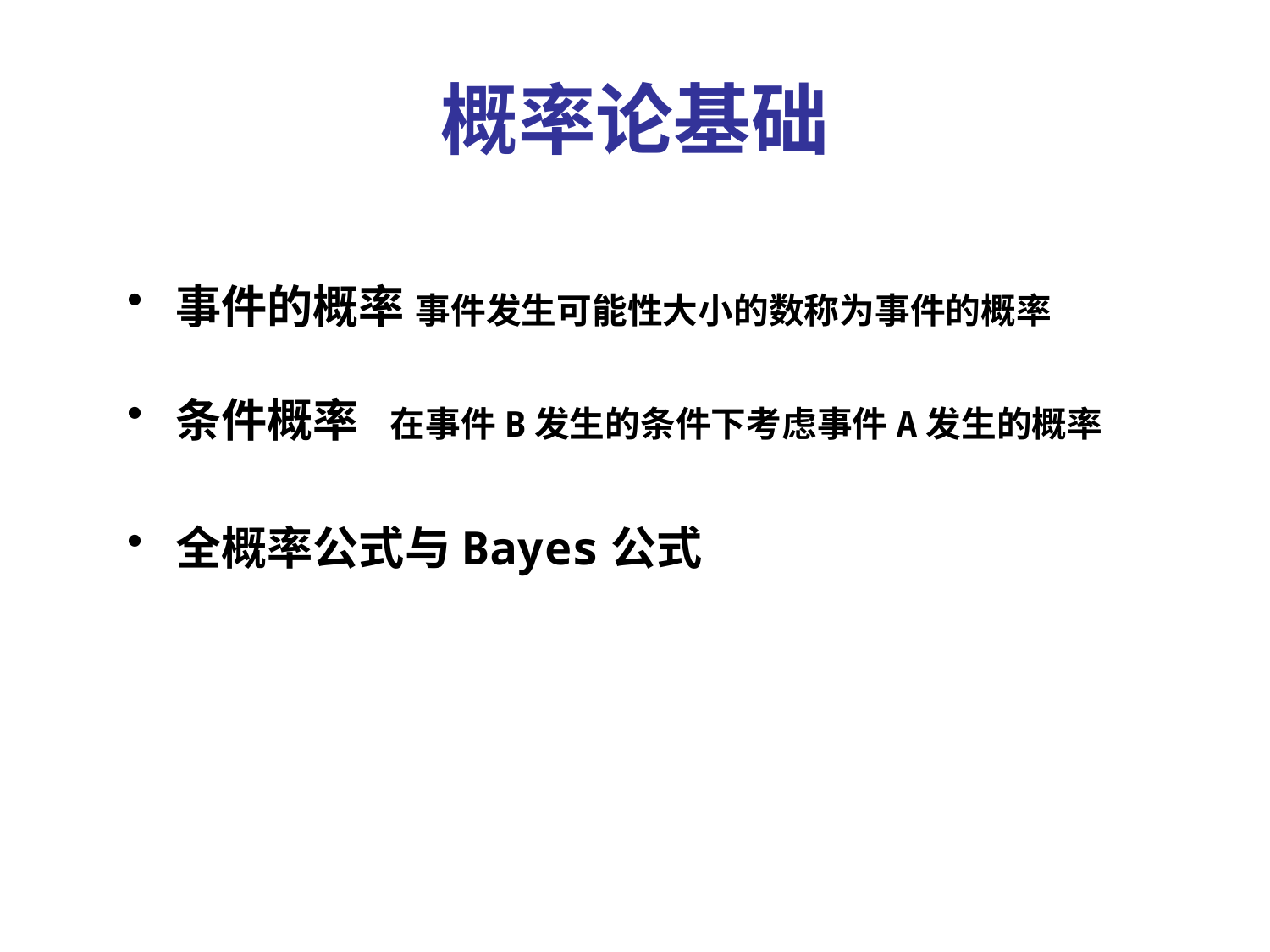

# 概率论基础
事件的概率 事件发生可能性大小的数称为事件的概率

条件概率   在事件B发生的条件下考虑事件A发生的概率

全概率公式与Bayes公式